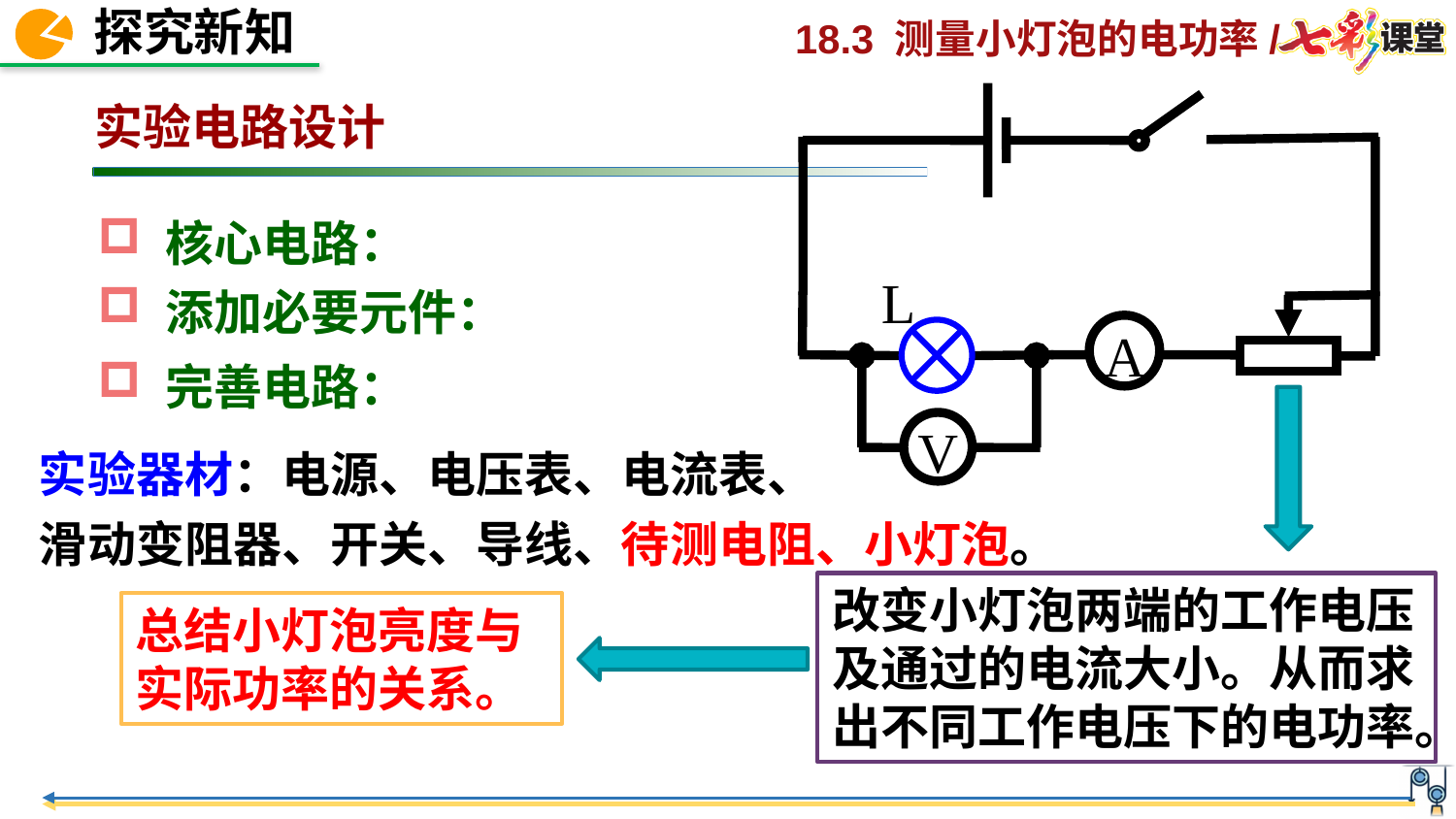

实验电路设计
 核心电路：
 添加必要元件：
L

A

 完善电路：

V

实验器材：电源、电压表、电流表、
滑动变阻器、开关、导线、待测电阻、小灯泡。
改变小灯泡两端的工作电压及通过的电流大小。从而求出不同工作电压下的电功率。
总结小灯泡亮度与实际功率的关系。